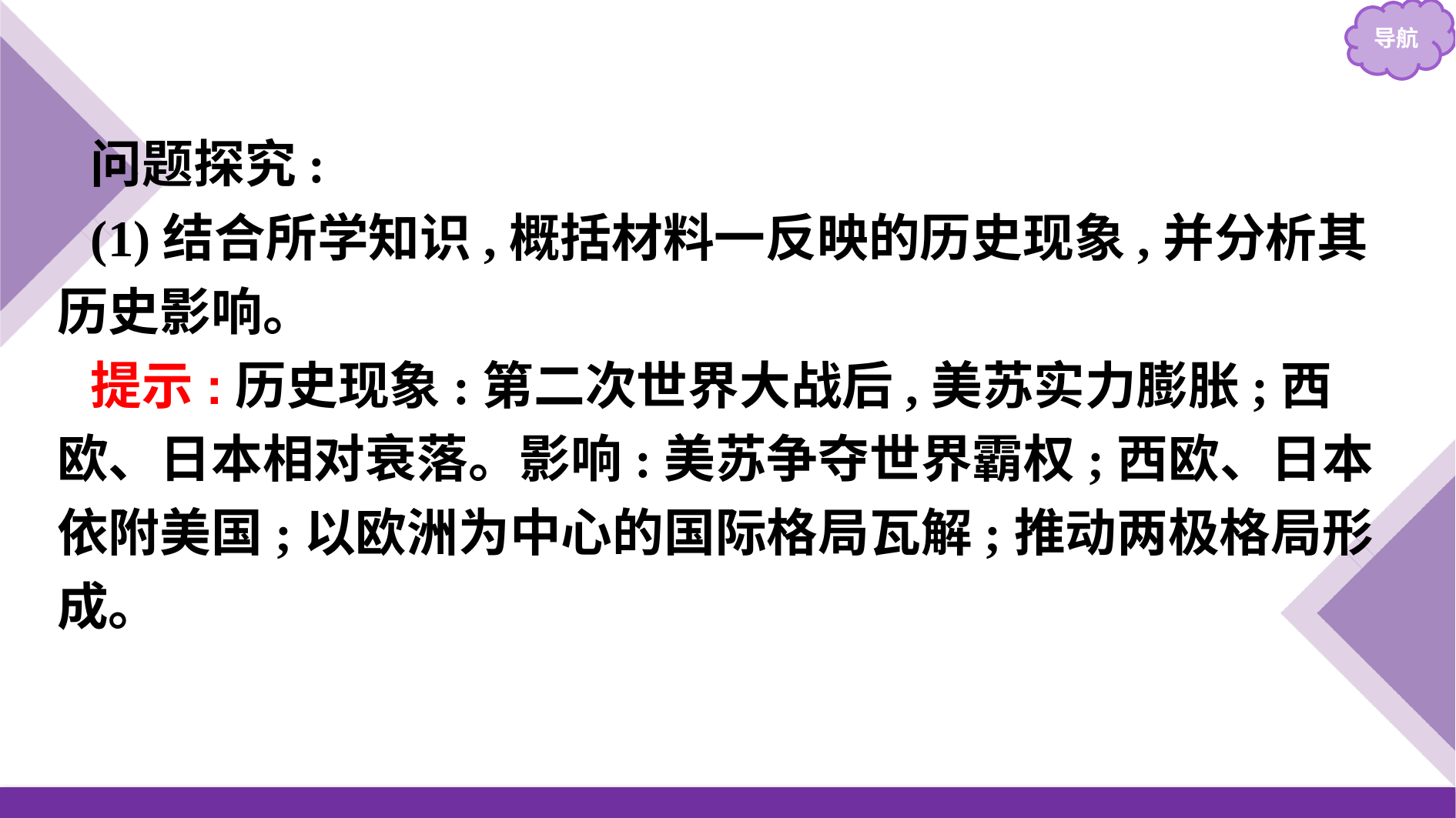

问题探究:
(1)结合所学知识,概括材料一反映的历史现象,并分析其历史影响。
提示:历史现象:第二次世界大战后,美苏实力膨胀;西欧、日本相对衰落。影响:美苏争夺世界霸权;西欧、日本依附美国;以欧洲为中心的国际格局瓦解;推动两极格局形成。